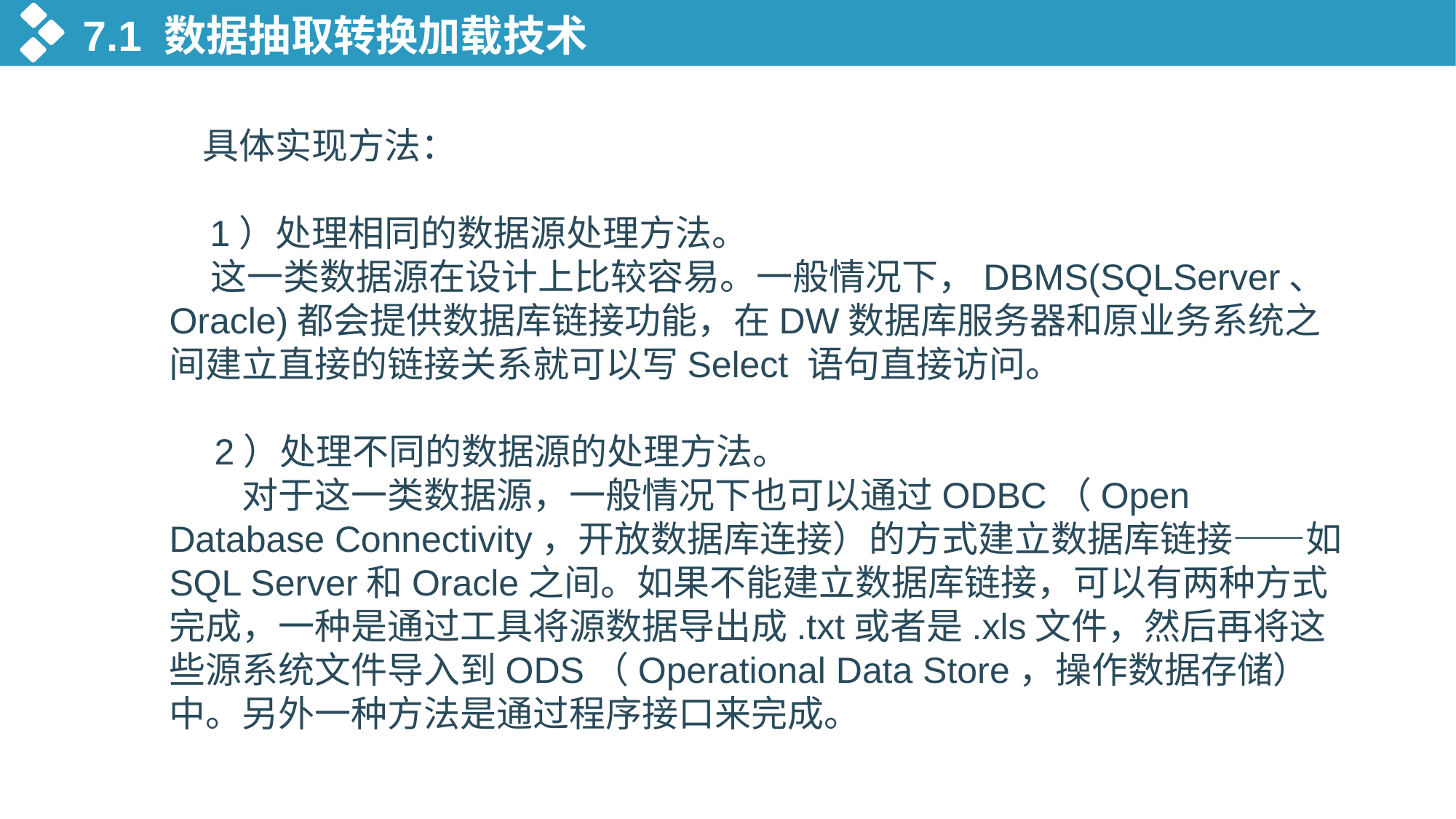

7.1 数据抽取转换加载技术

   具体实现方法：

    1）处理相同的数据源处理方法。
    这一类数据源在设计上比较容易。一般情况下，DBMS(SQLServer、Oracle)都会提供数据库链接功能，在DW数据库服务器和原业务系统之间建立直接的链接关系就可以写Select 语句直接访问。

　2）处理不同的数据源的处理方法。
　　对于这一类数据源，一般情况下也可以通过ODBC（Open Database Connectivity，开放数据库连接）的方式建立数据库链接——如SQL Server和Oracle之间。如果不能建立数据库链接，可以有两种方式完成，一种是通过工具将源数据导出成.txt或者是.xls文件，然后再将这些源系统文件导入到ODS（Operational Data Store，操作数据存储）中。另外一种方法是通过程序接口来完成。